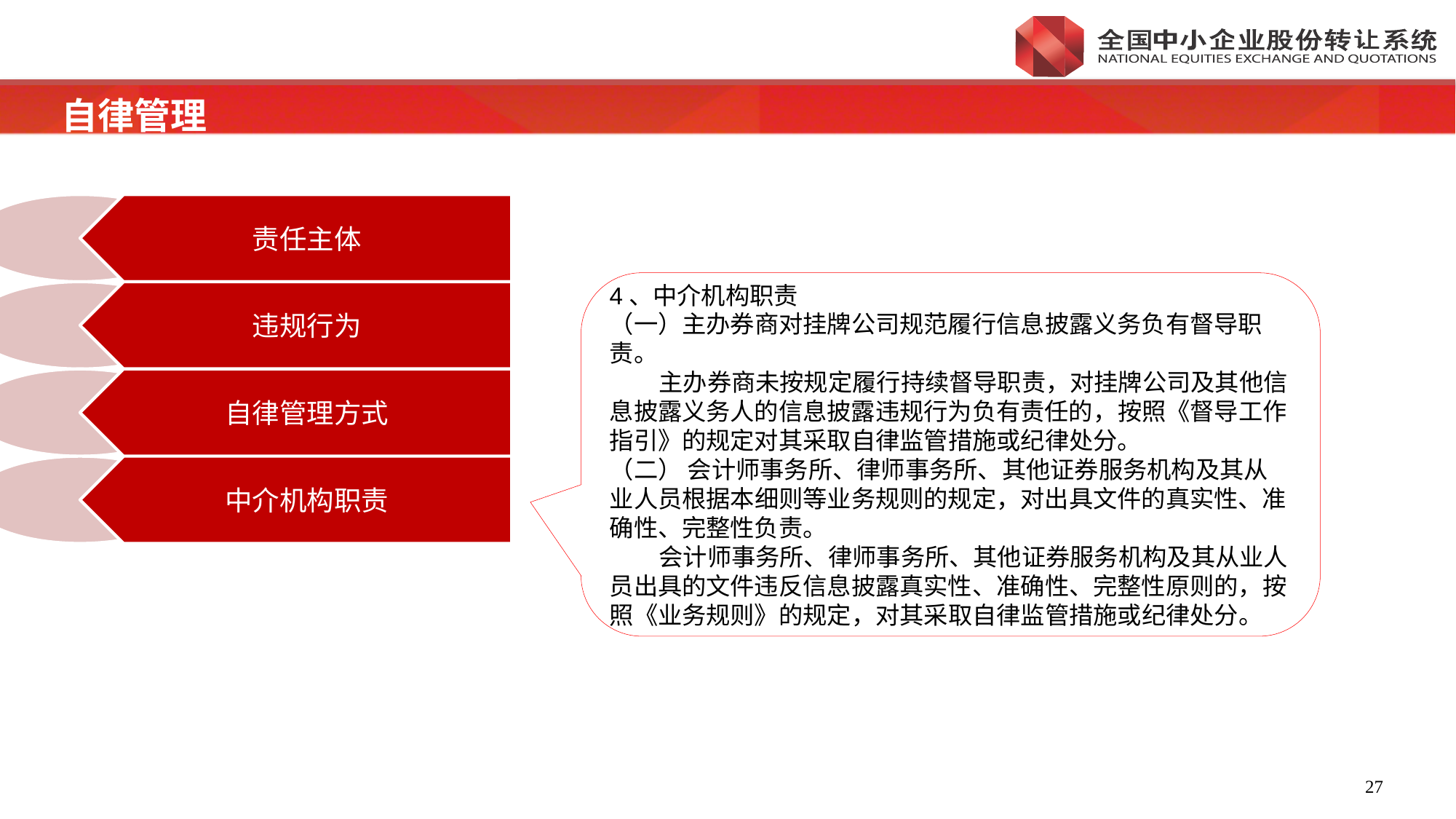

自律管理
责任主体
自律管理方式
中介机构职责
违规行为
4、中介机构职责
（一）主办券商对挂牌公司规范履行信息披露义务负有督导职责。
        主办券商未按规定履行持续督导职责，对挂牌公司及其他信息披露义务人的信息披露违规行为负有责任的，按照《督导工作指引》的规定对其采取自律监管措施或纪律处分。
（二） 会计师事务所、律师事务所、其他证券服务机构及其从业人员根据本细则等业务规则的规定，对出具文件的真实性、准确性、完整性负责。
        会计师事务所、律师事务所、其他证券服务机构及其从业人员出具的文件违反信息披露真实性、准确性、完整性原则的，按照《业务规则》的规定，对其采取自律监管措施或纪律处分。